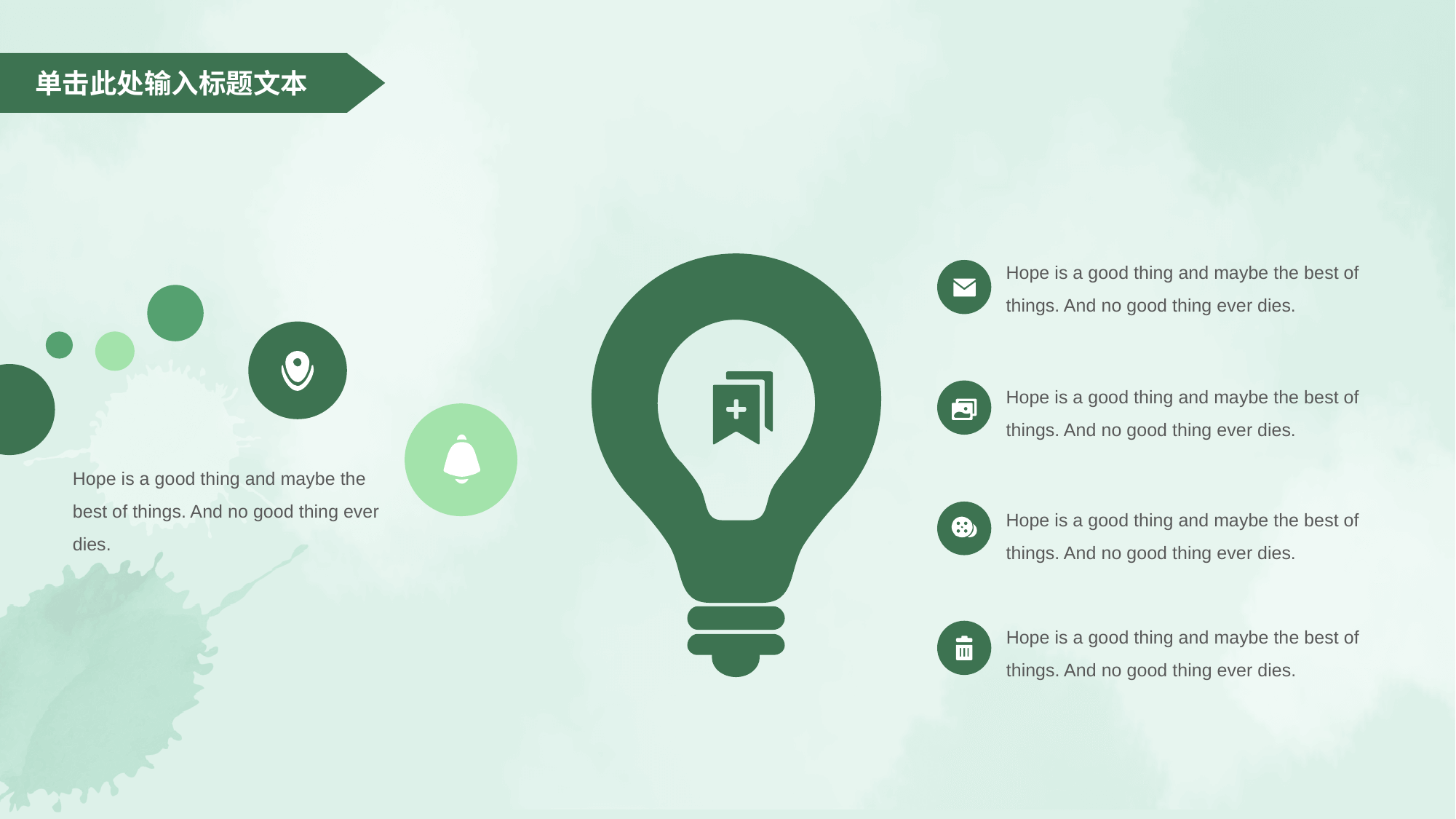

单击此处输入标题文本
Hope is a good thing and maybe the best of things. And no good thing ever dies.

Hope is a good thing and maybe the best of things. And no good thing ever dies.

Hope is a good thing and maybe the best of things. And no good thing ever dies.
Hope is a good thing and maybe the best of things. And no good thing ever dies.

Hope is a good thing and maybe the best of things. And no good thing ever dies.